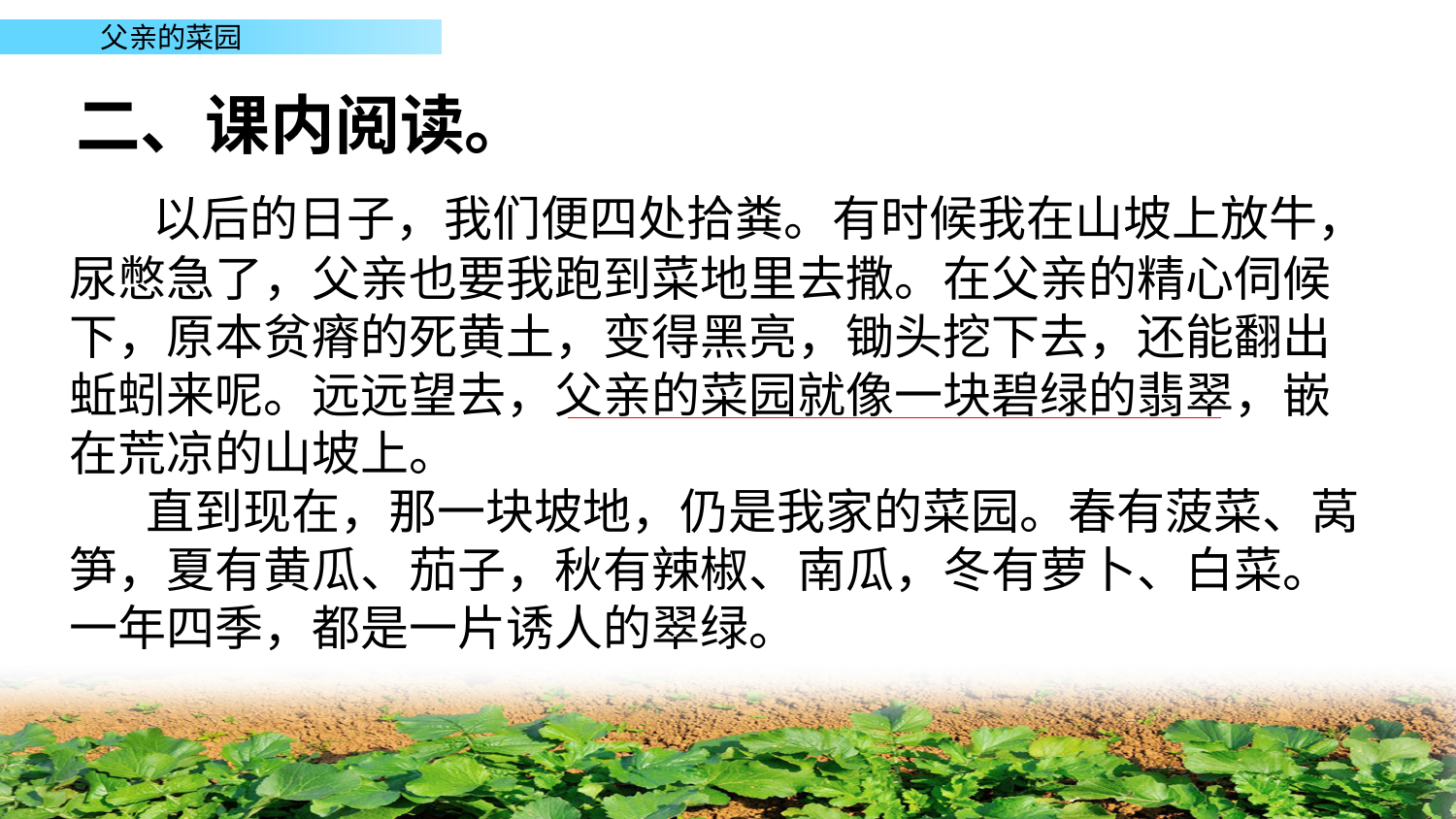

二、课内阅读。
   以后的日子，我们便四处拾粪。有时候我在山坡上放牛，尿憋急了，父亲也要我跑到菜地里去撒。在父亲的精心伺候下，原本贫瘠的死黄土，变得黑亮，锄头挖下去，还能翻出蚯蚓来呢。远远望去，父亲的菜园就像一块碧绿的翡翠，嵌在荒凉的山坡上。
   直到现在，那一块坡地，仍是我家的菜园。春有菠菜、莴笋，夏有黄瓜、茄子，秋有辣椒、南瓜，冬有萝卜、白菜。一年四季，都是一片诱人的翠绿。